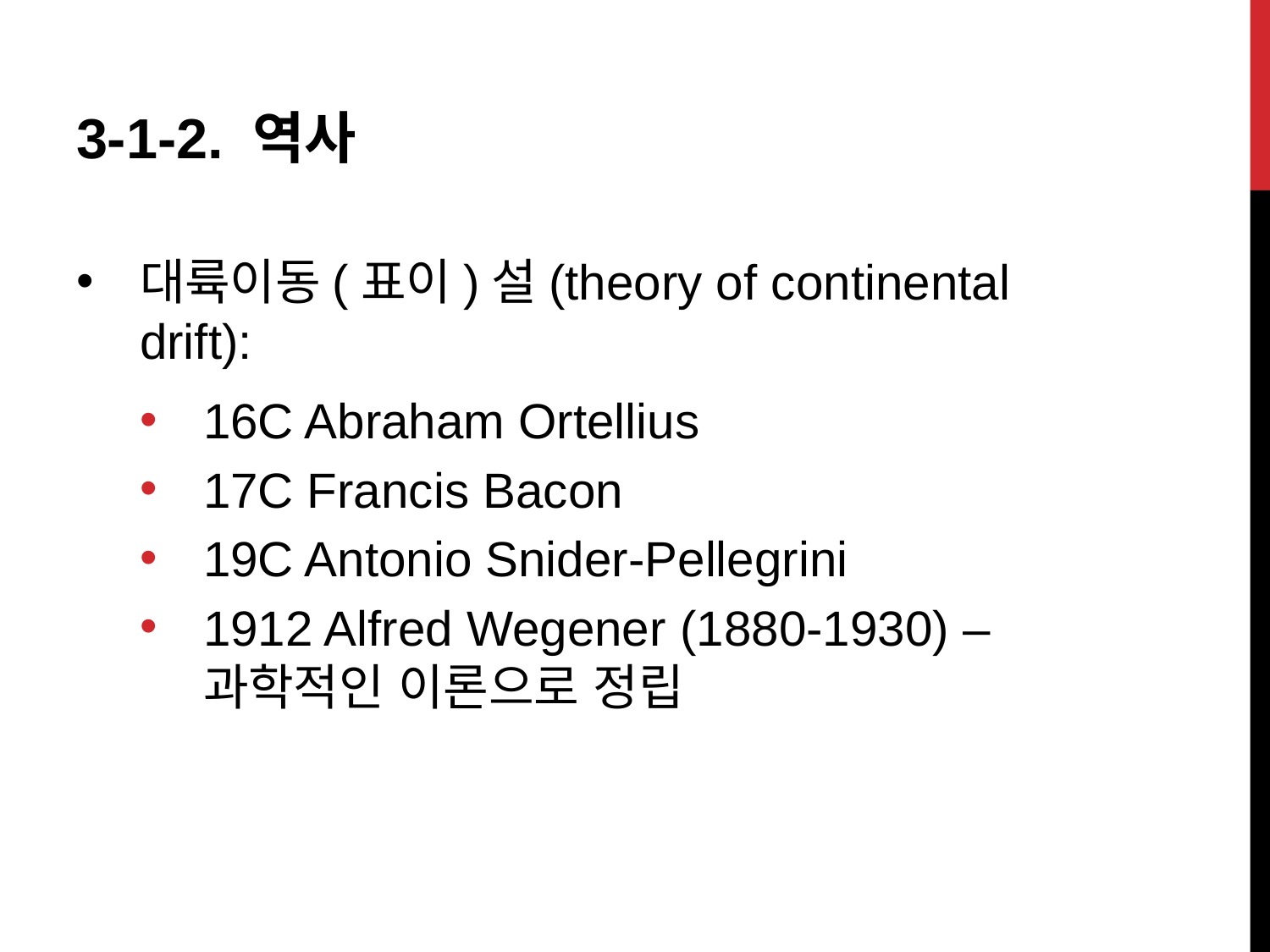

3-1-2. 역사

대륙이동(표이)설(theory of continental drift):
16C Abraham Ortellius
17C Francis Bacon
19C Antonio Snider-Pellegrini
1912 Alfred Wegener (1880-1930) – 과학적인 이론으로 정립